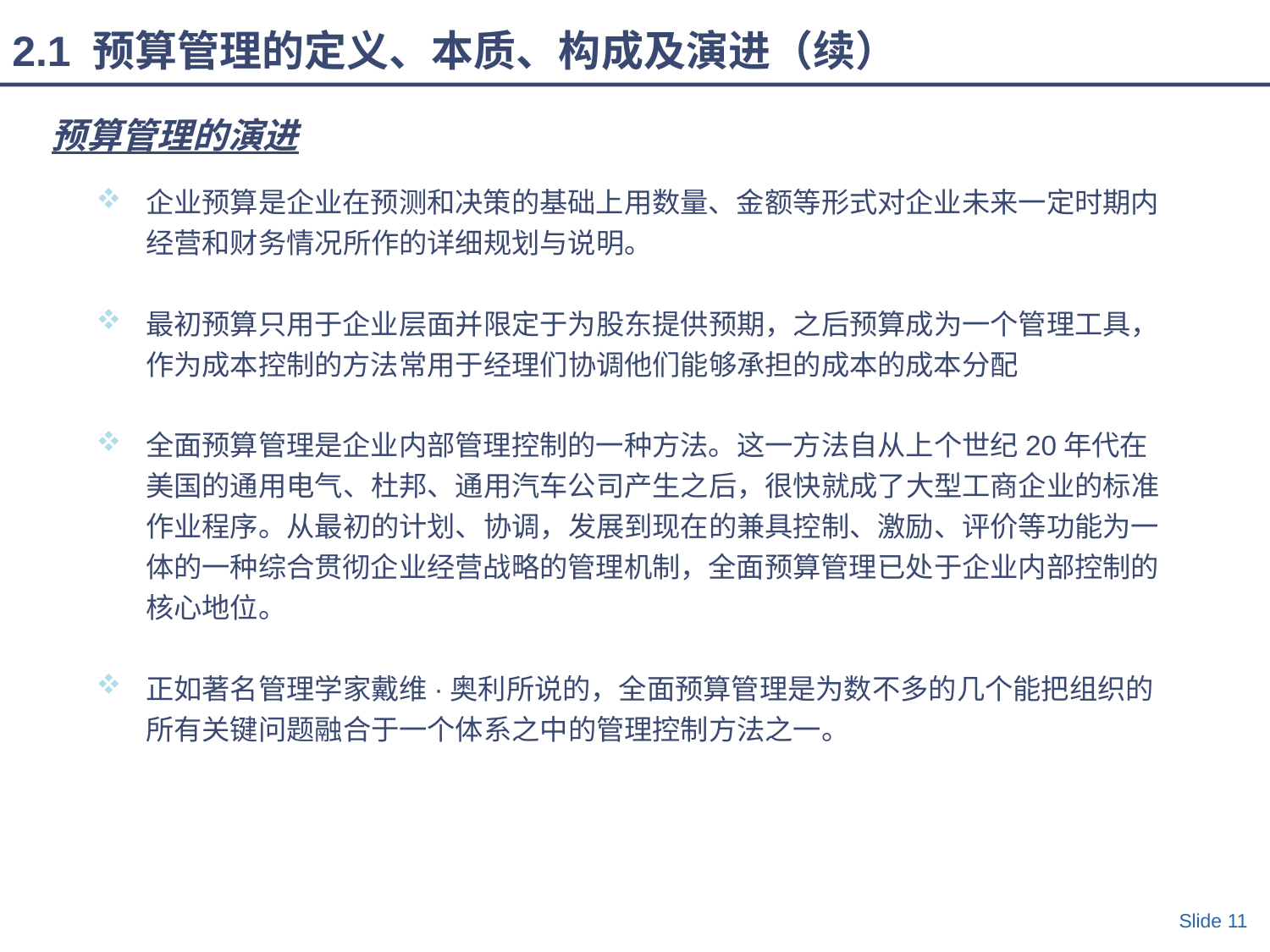

2.1 预算管理的定义、本质、构成及演进（续）

预算管理的演进
企业预算是企业在预测和决策的基础上用数量、金额等形式对企业未来一定时期内经营和财务情况所作的详细规划与说明。

最初预算只用于企业层面并限定于为股东提供预期，之后预算成为一个管理工具，作为成本控制的方法常用于经理们协调他们能够承担的成本的成本分配

全面预算管理是企业内部管理控制的一种方法。这一方法自从上个世纪20年代在美国的通用电气、杜邦、通用汽车公司产生之后，很快就成了大型工商企业的标准作业程序。从最初的计划、协调，发展到现在的兼具控制、激励、评价等功能为一体的一种综合贯彻企业经营战略的管理机制，全面预算管理已处于企业内部控制的核心地位。

正如著名管理学家戴维·奥利所说的，全面预算管理是为数不多的几个能把组织的所有关键问题融合于一个体系之中的管理控制方法之一。

Slide 11